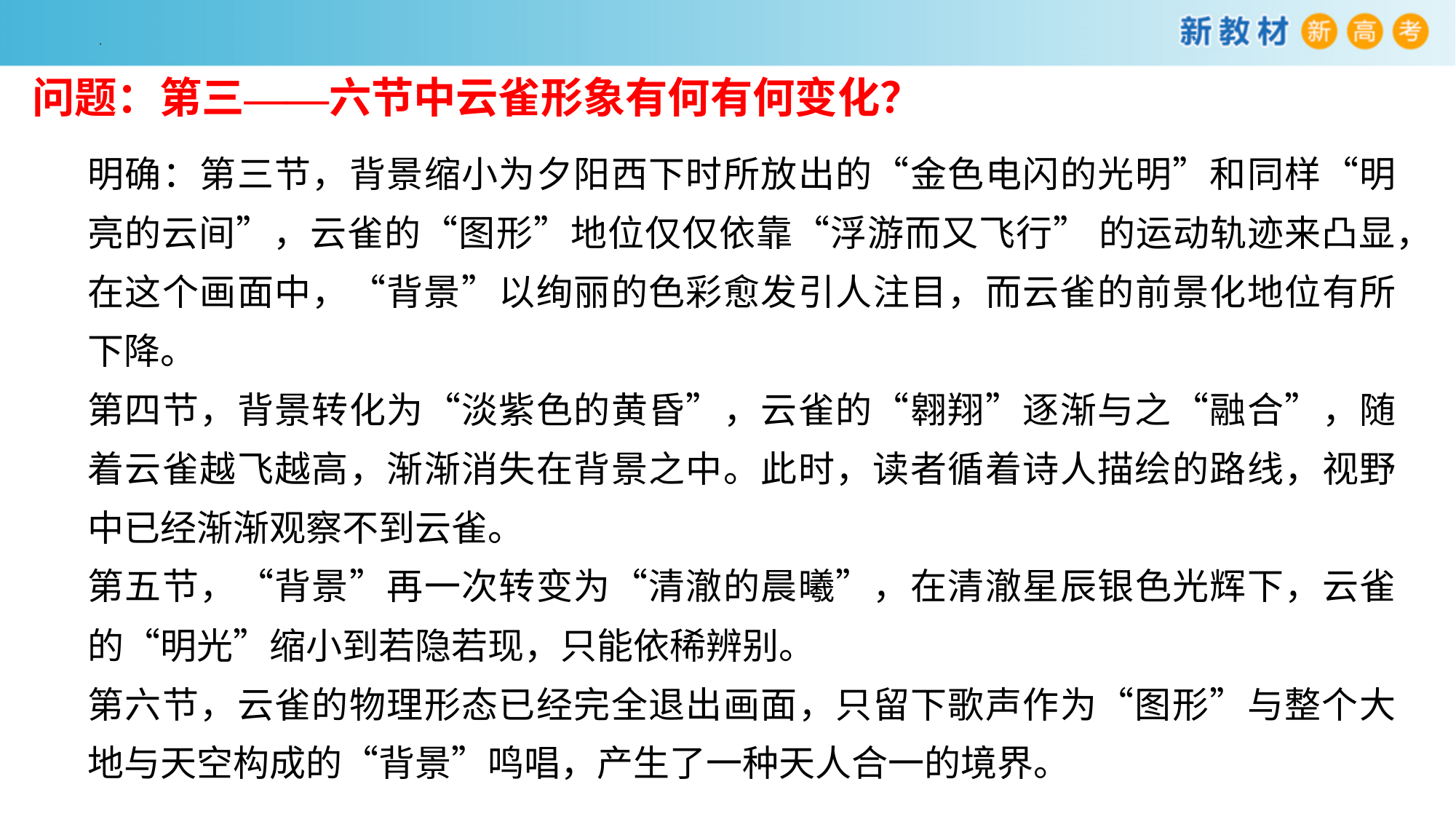

问题：第三——六节中云雀形象有何有何变化？
明确：第三节，背景缩小为夕阳西下时所放出的“金色电闪的光明”和同样“明亮的云间”，云雀的“图形”地位仅仅依靠“浮游而又飞行” 的运动轨迹来凸显，在这个画面中，“背景”以绚丽的色彩愈发引人注目，而云雀的前景化地位有所下降。
第四节，背景转化为“淡紫色的黄昏”，云雀的“翱翔”逐渐与之“融合”，随着云雀越飞越高，渐渐消失在背景之中。此时，读者循着诗人描绘的路线，视野中已经渐渐观察不到云雀。
第五节，“背景”再一次转变为“清澈的晨曦”，在清澈星辰银色光辉下，云雀的“明光”缩小到若隐若现，只能依稀辨别。
第六节，云雀的物理形态已经完全退出画面，只留下歌声作为“图形”与整个大地与天空构成的“背景”鸣唱，产生了一种天人合一的境界。